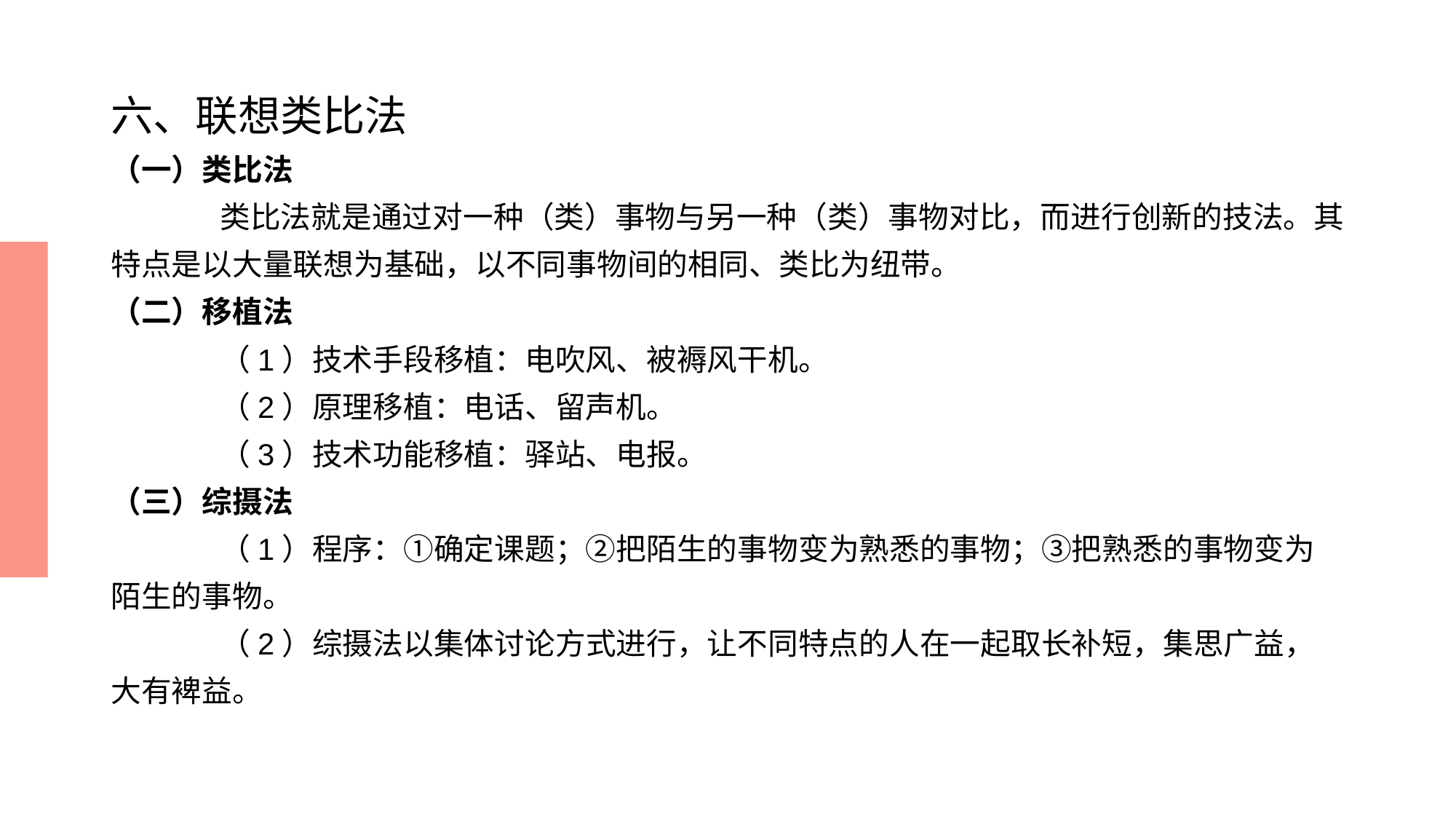

# 六、联想类比法
（一）类比法
	类比法就是通过对一种（类）事物与另一种（类）事物对比，而进行创新的技法。其特点是以大量联想为基础，以不同事物间的相同、类比为纽带。
（二）移植法
	（1）技术手段移植：电吹风、被褥风干机。
	（2）原理移植：电话、留声机。
	（3）技术功能移植：驿站、电报。
（三）综摄法
	（1）程序：①确定课题；②把陌生的事物变为熟悉的事物；③把熟悉的事物变为陌生的事物。
	（2）综摄法以集体讨论方式进行，让不同特点的人在一起取长补短，集思广益，大有裨益。